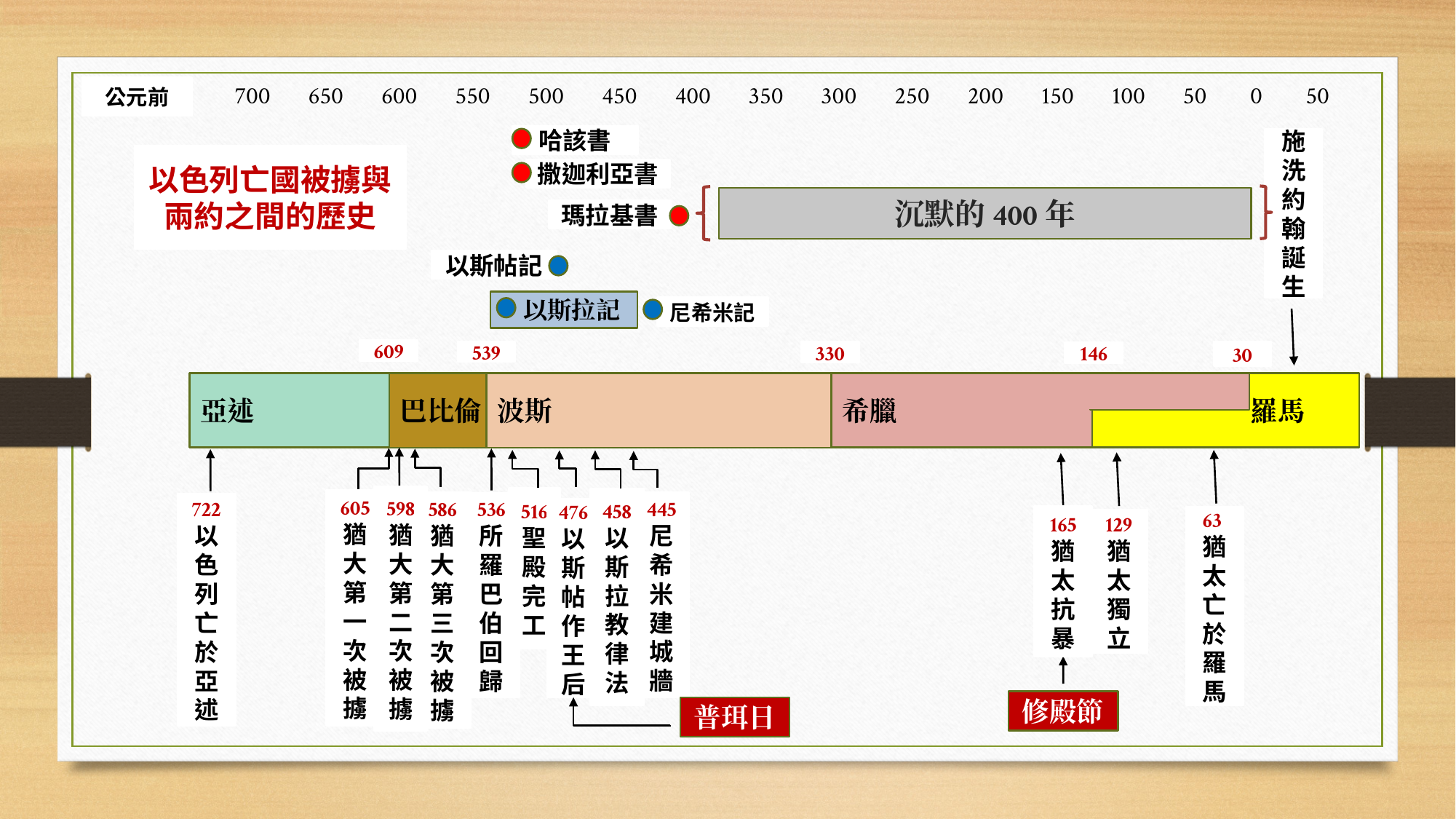

700       650       600       550       500       450       400       350       300       250       200       150       100       50        0        50
公元前
哈該書

施洗約翰誕生
以色列亡國被擄與兩約之間的歷史
撒迦利亞書

沉默的400年
瑪拉基書

以斯帖記

  以斯拉記
尼希米記

609
539
30
330
146
希臘
                         羅馬
亞述
波斯
巴比倫

598
猶大第二次被擄
516
聖殿完工
458
以斯拉教律法
605
猶大第一次被擄
586
猶大第三次被擄
445
尼希米建城牆
536
所羅巴伯回歸
722
以色列亡於亞述
476
以斯帖作王后
165
猶太抗暴
63猶太亡於羅馬
129
猶太獨立
修殿節
普珥日